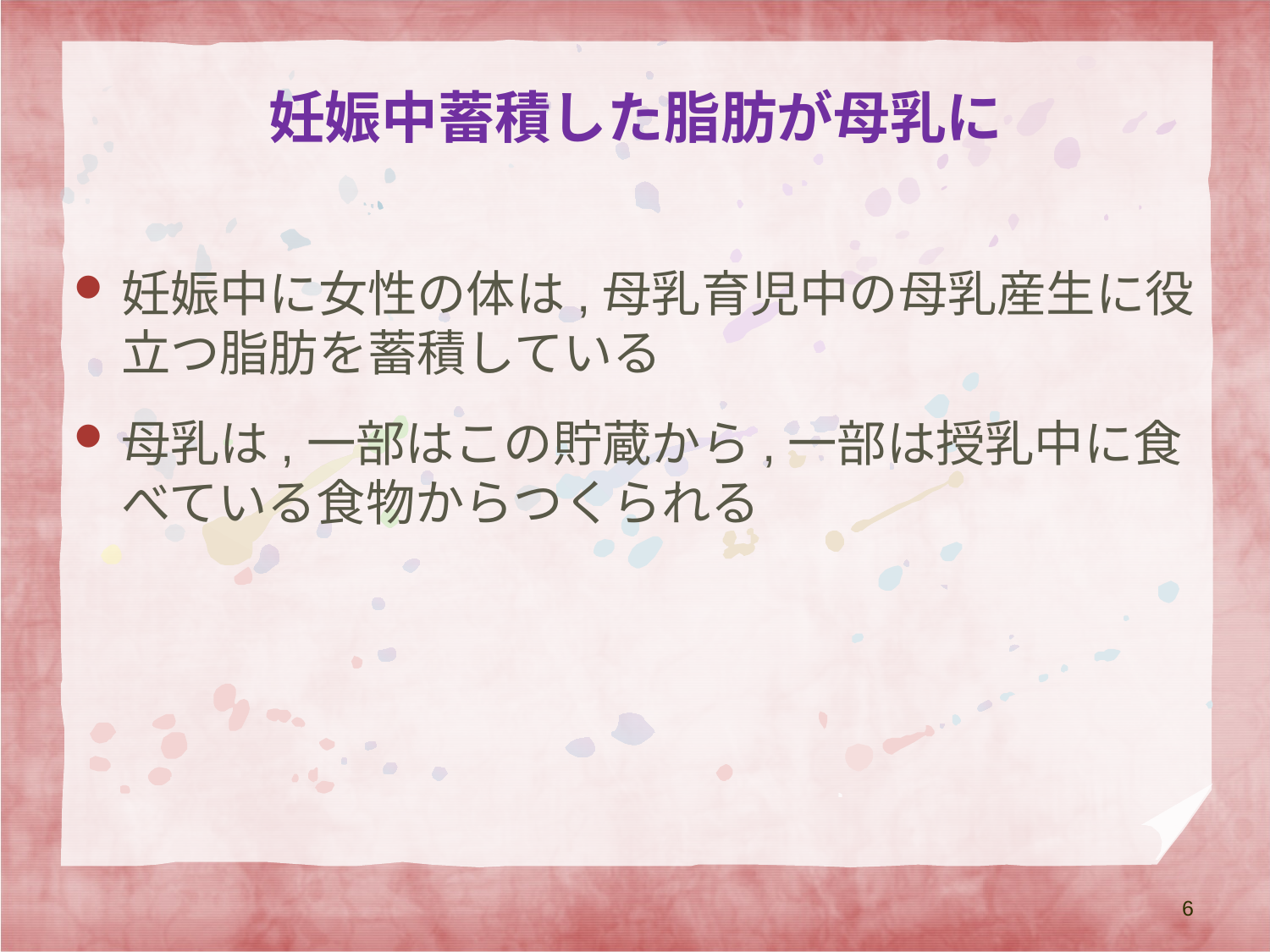

# 妊娠中蓄積した脂肪が母乳に
妊娠中に女性の体は,母乳育児中の母乳産生に役立つ脂肪を蓄積している
母乳は,一部はこの貯蔵から,一部は授乳中に食べている食物からつくられる
6